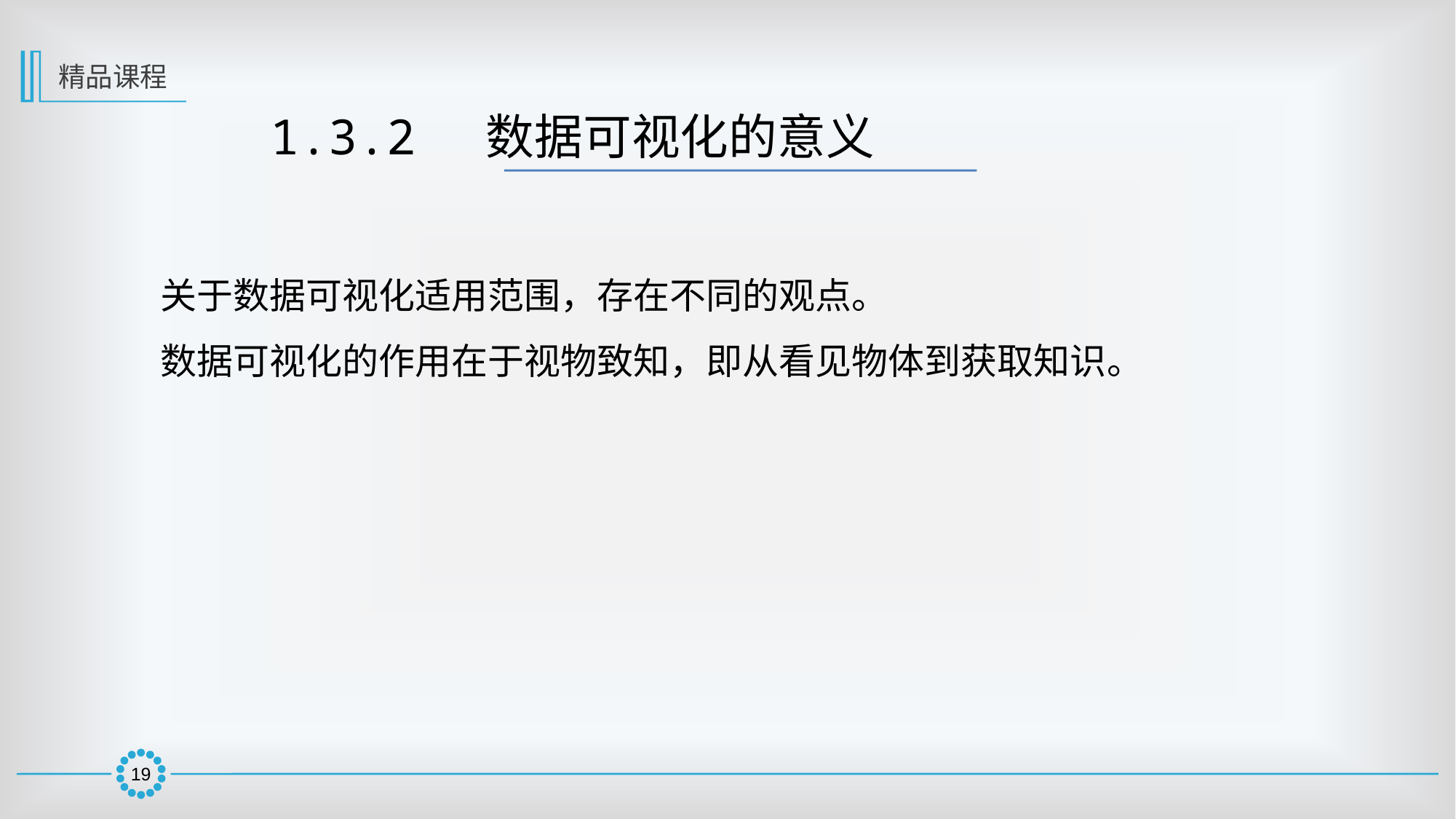

精品课程
1.3.2  数据可视化的意义

关于数据可视化适用范围，存在不同的观点。
数据可视化的作用在于视物致知，即从看见物体到获取知识。

19